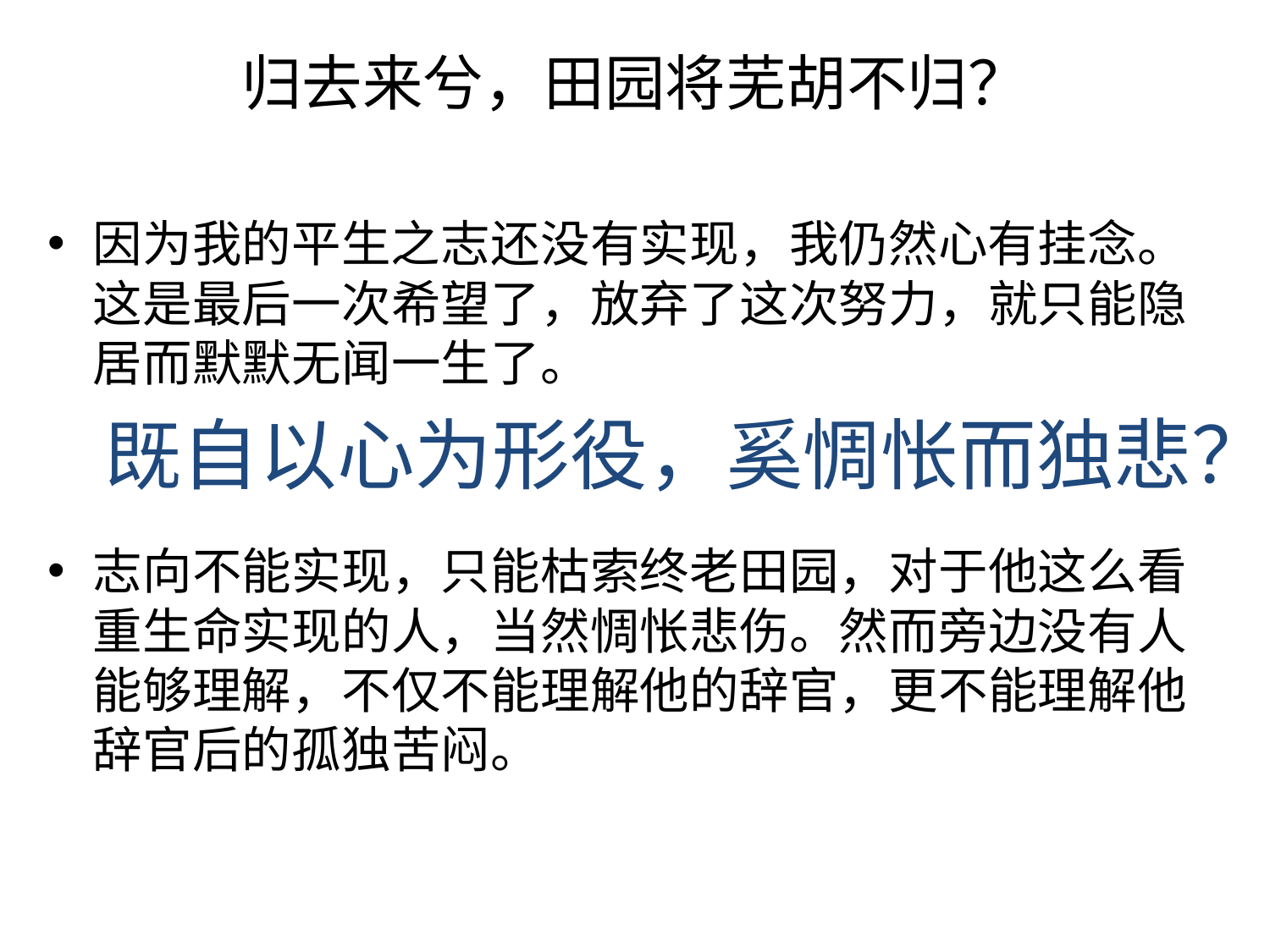

# 归去来兮，田园将芜胡不归？
因为我的平生之志还没有实现，我仍然心有挂念。这是最后一次希望了，放弃了这次努力，就只能隐居而默默无闻一生了。

志向不能实现，只能枯索终老田园，对于他这么看重生命实现的人，当然惆怅悲伤。然而旁边没有人能够理解，不仅不能理解他的辞官，更不能理解他辞官后的孤独苦闷。
既自以心为形役，奚惆怅而独悲？